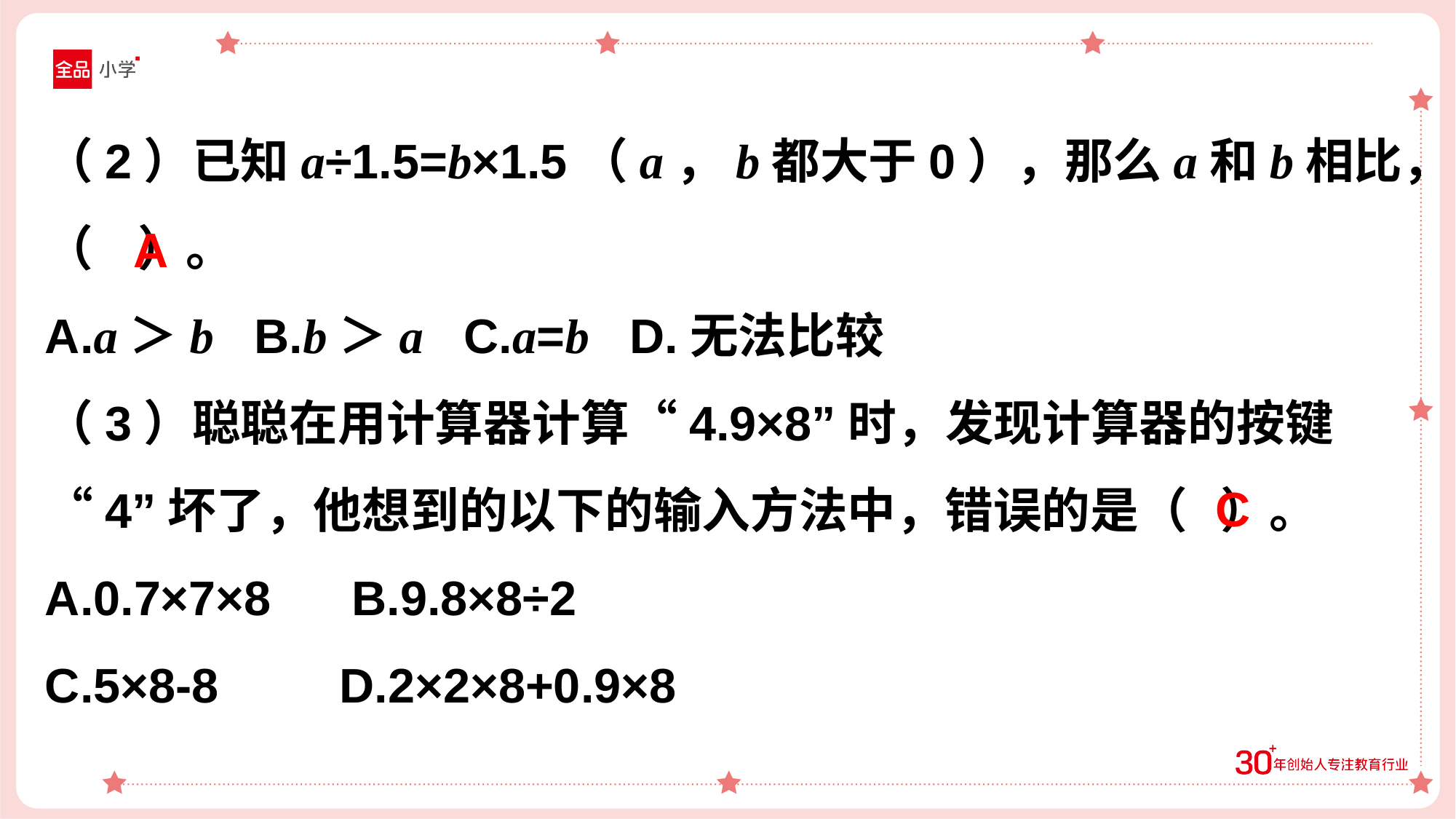

（2）已知a÷1.5=b×1.5（a，b都大于0），那么a和b相比，（    ）。
A.a＞b   B.b＞a   C.a=b   D.无法比较
（3）聪聪在用计算器计算“4.9×8”时，发现计算器的按键“4”坏了，他想到的以下的输入方法中，错误的是（   ）。
A.0.7×7×8      B.9.8×8÷2
C.5×8-8         D.2×2×8+0.9×8
A
C